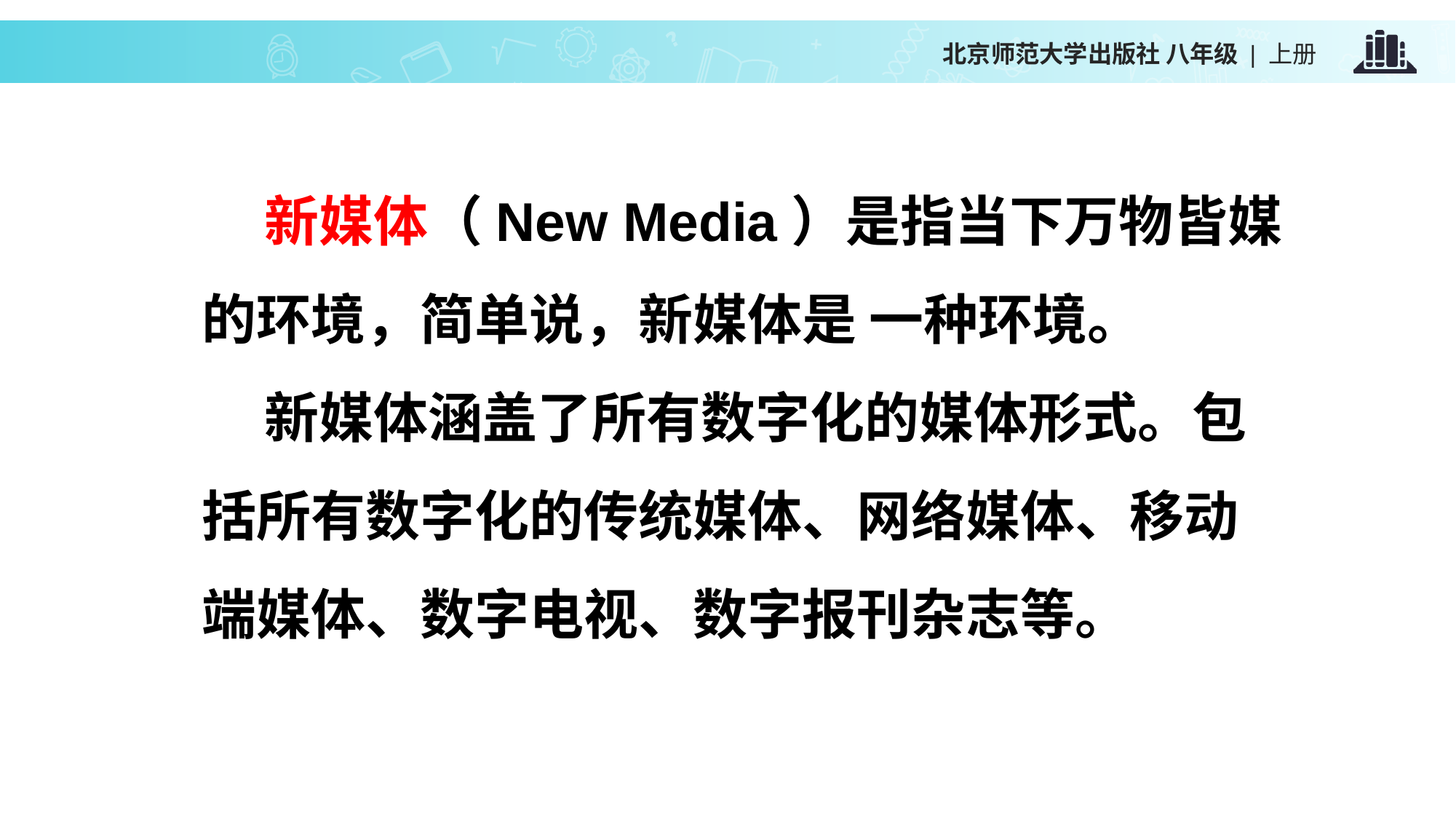

新媒体（New Media）是指当下万物皆媒的环境，简单说，新媒体是 一种环境。
    新媒体涵盖了所有数字化的媒体形式。包括所有数字化的传统媒体、网络媒体、移动端媒体、数字电视、数字报刊杂志等。